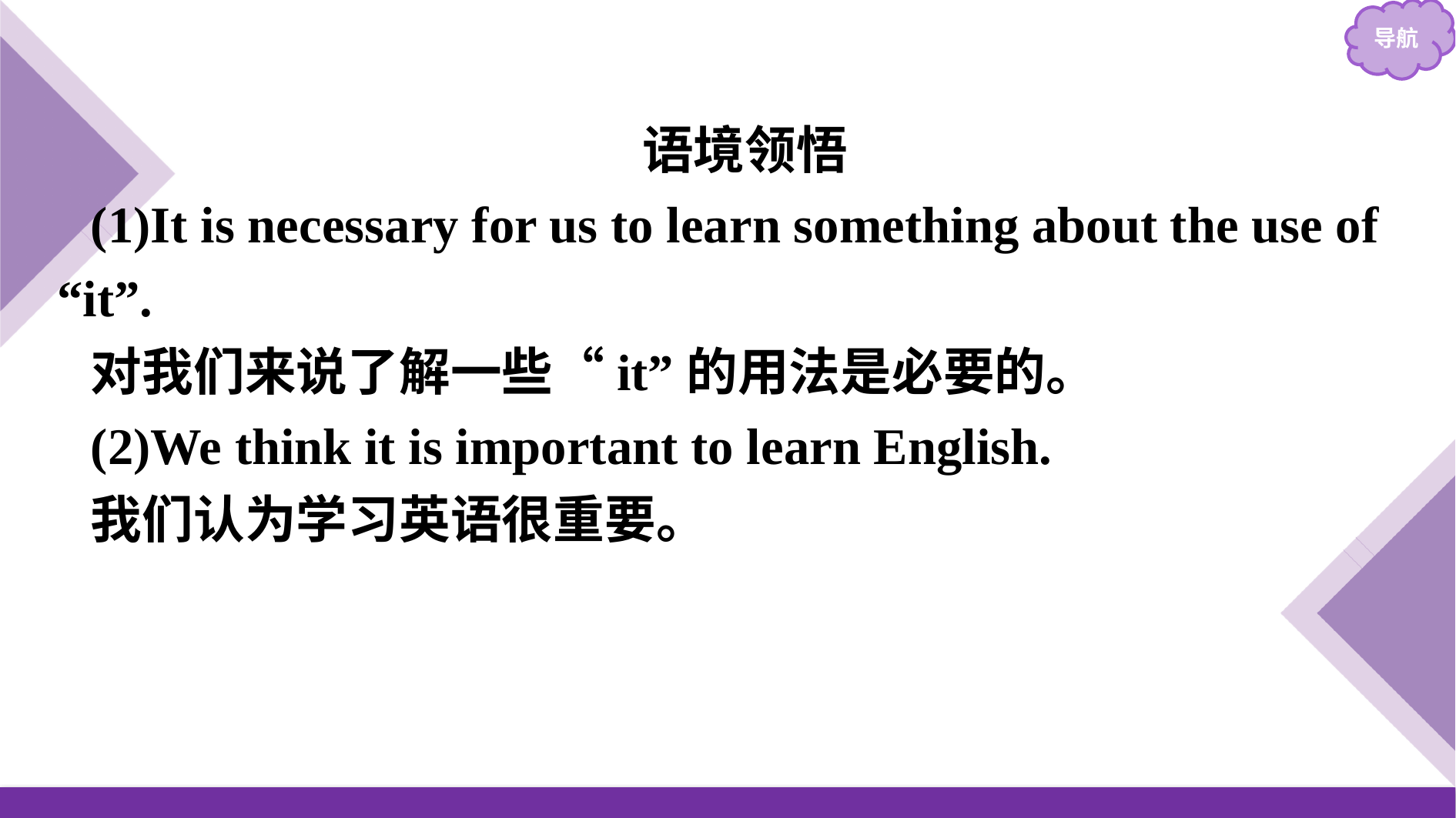

语境领悟
(1)It is necessary for us to learn something about the use of “it”.
对我们来说了解一些“it”的用法是必要的。
(2)We think it is important to learn English.
我们认为学习英语很重要。